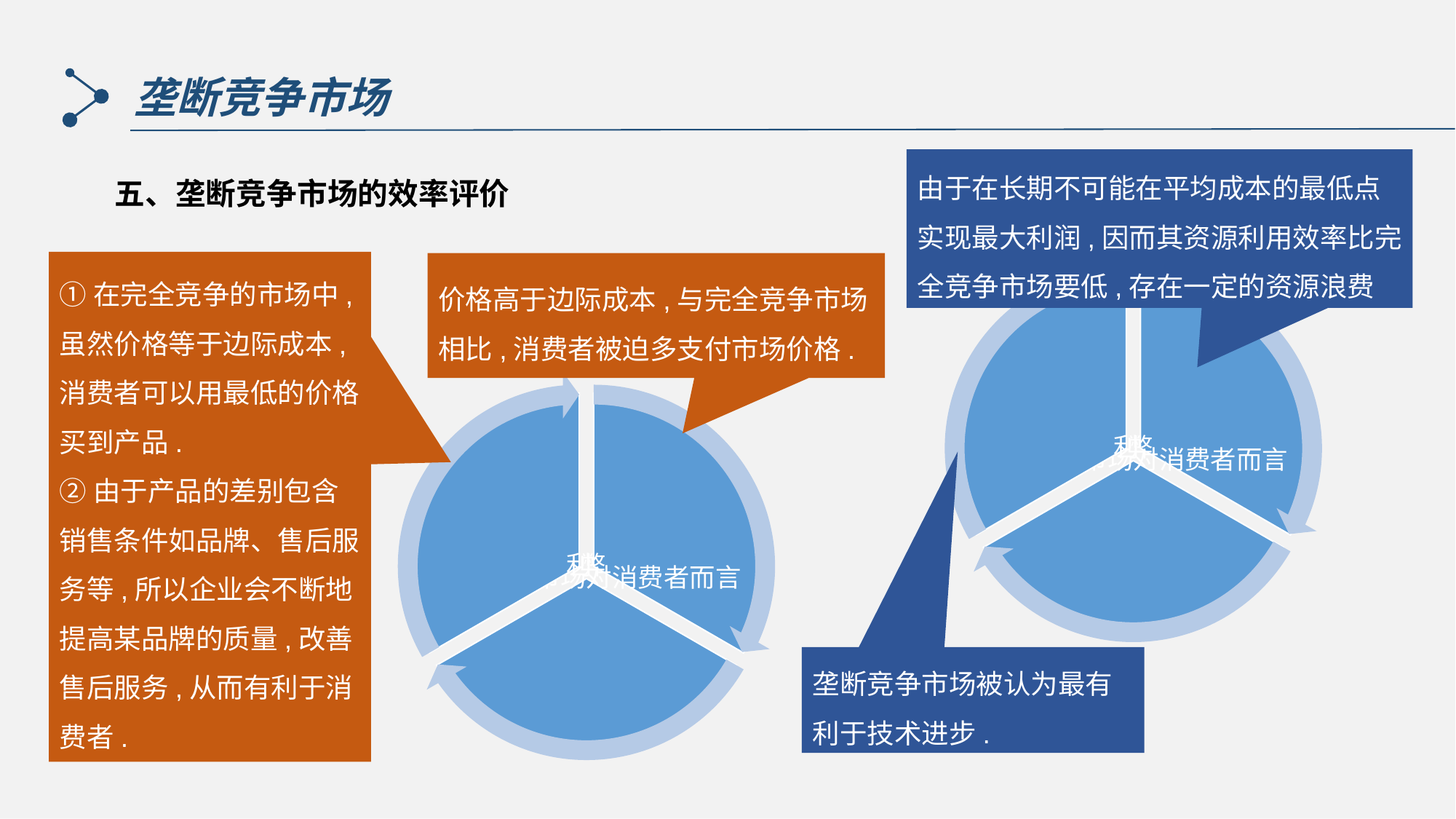

垄断竞争市场
由于在长期不可能在平均成本的最低点实现最大利润,因而其资源利用效率比完全竞争市场要低,存在一定的资源浪费
五、垄断竞争市场的效率评价
弊
垄断竞争市场对消费者而言
利
①在完全竞争的市场中,虽然价格等于边际成本,消费者可以用最低的价格买到产品.
②由于产品的差别包含销售条件如品牌、售后服务等,所以企业会不断地提高某品牌的质量,改善售后服务,从而有利于消费者.
价格高于边际成本,与完全竞争市场相比,消费者被迫多支付市场价格.
弊
垄断竞争市场对消费者而言
利
垄断竞争市场被认为最有利于技术进步.